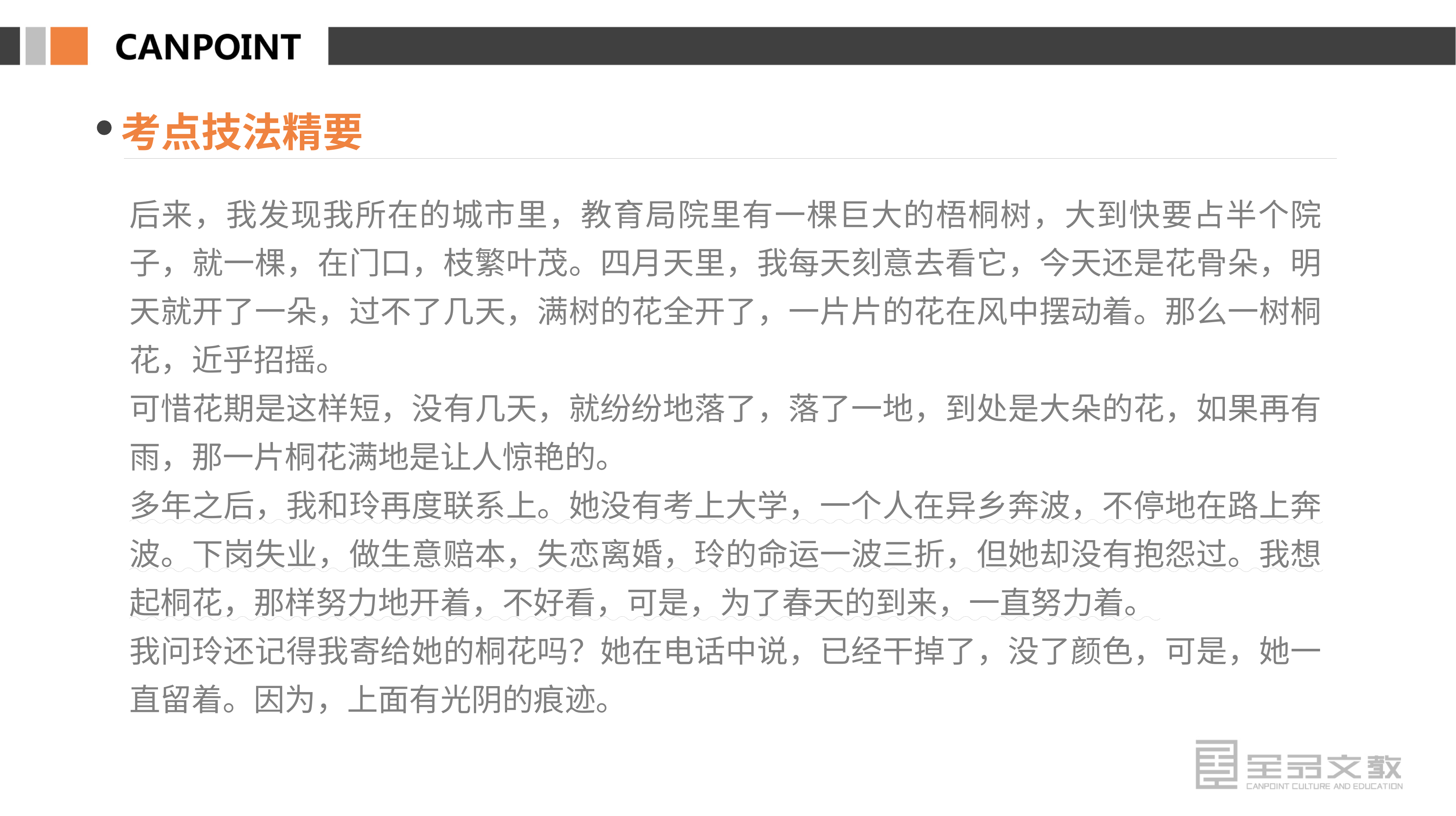

考点技法精要

后来，我发现我所在的城市里，教育局院里有一棵巨大的梧桐树，大到快要占半个院子，就一棵，在门口，枝繁叶茂。四月天里，我每天刻意去看它，今天还是花骨朵，明天就开了一朵，过不了几天，满树的花全开了，一片片的花在风中摆动着。那么一树桐花，近乎招摇。
可惜花期是这样短，没有几天，就纷纷地落了，落了一地，到处是大朵的花，如果再有雨，那一片桐花满地是让人惊艳的。
多年之后，我和玲再度联系上。她没有考上大学，一个人在异乡奔波，不停地在路上奔波。下岗失业，做生意赔本，失恋离婚，玲的命运一波三折，但她却没有抱怨过。我想起桐花，那样努力地开着，不好看，可是，为了春天的到来，一直努力着。
我问玲还记得我寄给她的桐花吗？她在电话中说，已经干掉了，没了颜色，可是，她一直留着。因为，上面有光阴的痕迹。